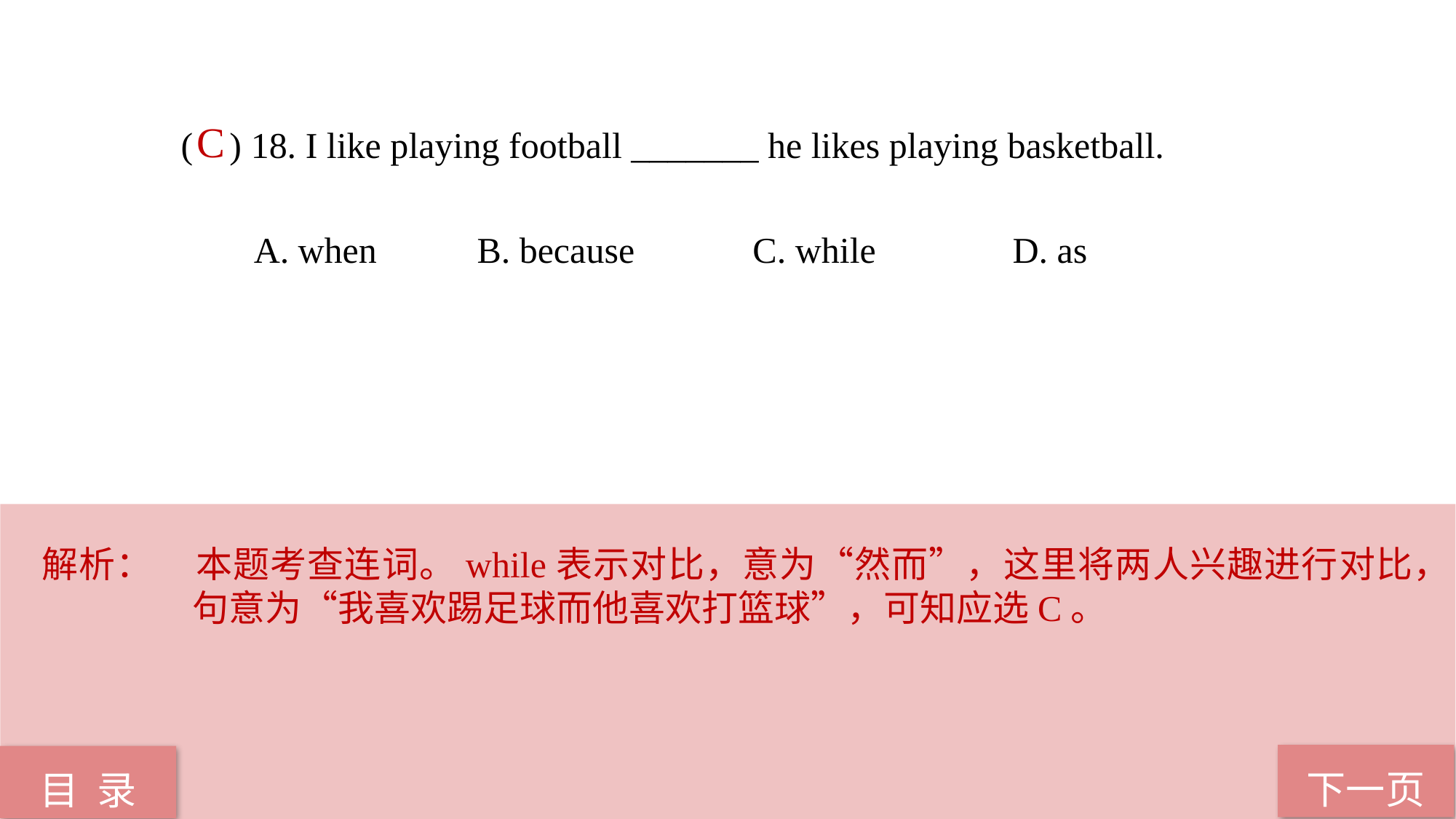

(    ) 18. I like playing football _______ he likes playing basketball.

        A. when           B. because             C. while               D. as

C
解析：	本题考查连词。while表示对比，意为“然而”，这里将两人兴趣进行对比，句意为“我喜欢踢足球而他喜欢打篮球”，可知应选C。